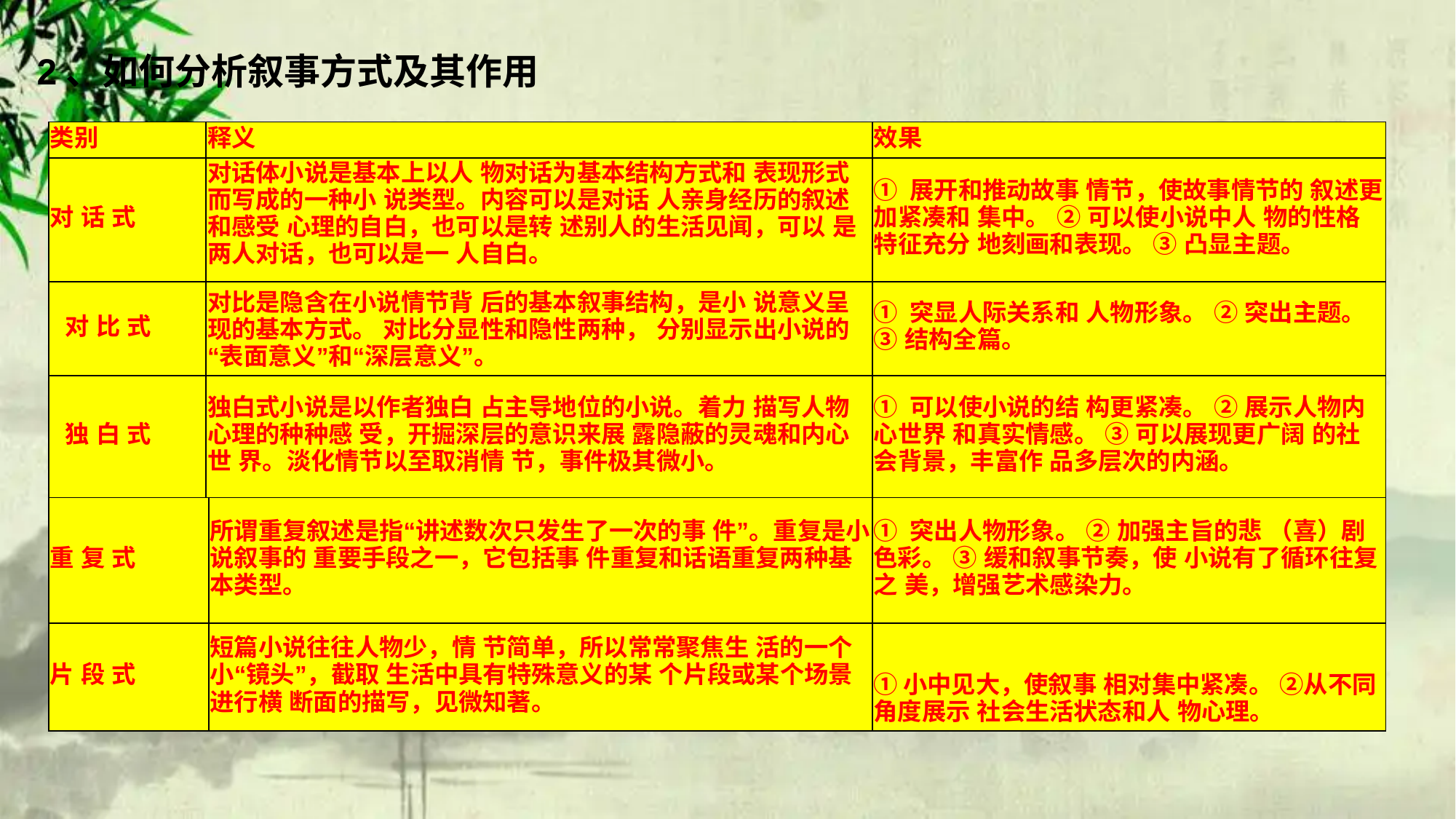

2、如何分析叙事方式及其作用
| 类别 | 释义 | 效果 |
| --- | --- | --- |
| 对 话 式 | 对话体小说是基本上以人 物对话为基本结构方式和 表现形式而写成的一种小 说类型。内容可以是对话 人亲身经历的叙述和感受 心理的自白，也可以是转 述别人的生活见闻，可以 是两人对话，也可以是一 人自白。 | ① 展开和推动故事 情节，使故事情节的 叙述更加紧凑和 集中。 ② 可以使小说中人 物的性格特征充分 地刻画和表现。 ③ 凸显主题。 |
| 对 比 式 | 对比是隐含在小说情节背 后的基本叙事结构，是小 说意义呈现的基本方式。 对比分显性和隐性两种， 分别显示出小说的“表面意义”和“深层意义”。 | ① 突显人际关系和 人物形象。 ② 突出主题。 ③ 结构全篇。 |
| 独 白 式 | 独白式小说是以作者独白 占主导地位的小说。着力 描写人物心理的种种感 受，开掘深层的意识来展 露隐蔽的灵魂和内心世 界。淡化情节以至取消情 节，事件极其微小。 | ① 可以使小说的结 构更紧凑。 ② 展示人物内心世界 和真实情感。 ③ 可以展现更广阔 的社会背景，丰富作 品多层次的内涵。 |
| 重 复 式 | 所谓重复叙述是指“讲述数次只发生了一次的事 件”。重复是小说叙事的 重要手段之一，它包括事 件重复和话语重复两种基 本类型。 | ① 突出人物形象。 ② 加强主旨的悲 （喜）剧色彩。 ③ 缓和叙事节奏，使 小说有了循环往复之 美，增强艺术感染力。 |
| --- | --- | --- |
| 片 段 式 | 短篇小说往往人物少，情 节简单，所以常常聚焦生 活的一个小“镜头”，截取 生活中具有特殊意义的某 个片段或某个场景进行横 断面的描写，见微知著。 | ①小中见大，使叙事 相对集中紧凑。 ②从不同角度展示 社会生活状态和人 物心理。 |